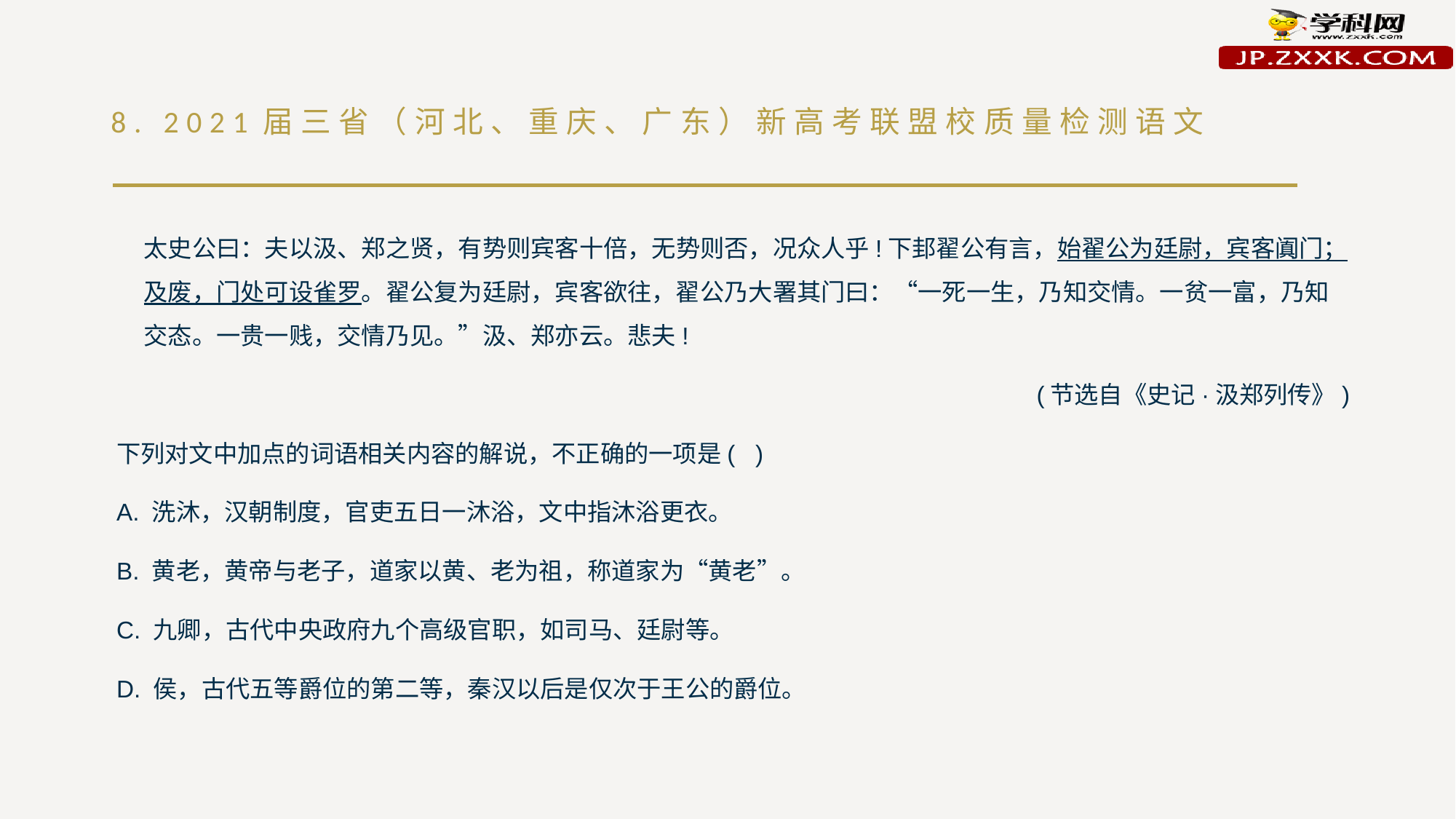

# 8. 2021届三省（河北、重庆、广东）新高考联盟校质量检测语文
太史公曰：夫以汲、郑之贤，有势则宾客十倍，无势则否，况众人乎!下邽翟公有言，始翟公为廷尉，宾客阗门；及废，门处可设雀罗。翟公复为廷尉，宾客欲往，翟公乃大署其门曰：“一死一生，乃知交情。一贫一富，乃知交态。一贵一贱，交情乃见。”汲、郑亦云。悲夫!
(节选自《史记·汲郑列传》)
下列对文中加点的词语相关内容的解说，不正确的一项是(   )
A. 洗沐，汉朝制度，官吏五日一沐浴，文中指沐浴更衣。
B. 黄老，黄帝与老子，道家以黄、老为祖，称道家为“黄老”。
C. 九卿，古代中央政府九个高级官职，如司马、廷尉等。
D. 侯，古代五等爵位的第二等，秦汉以后是仅次于王公的爵位。